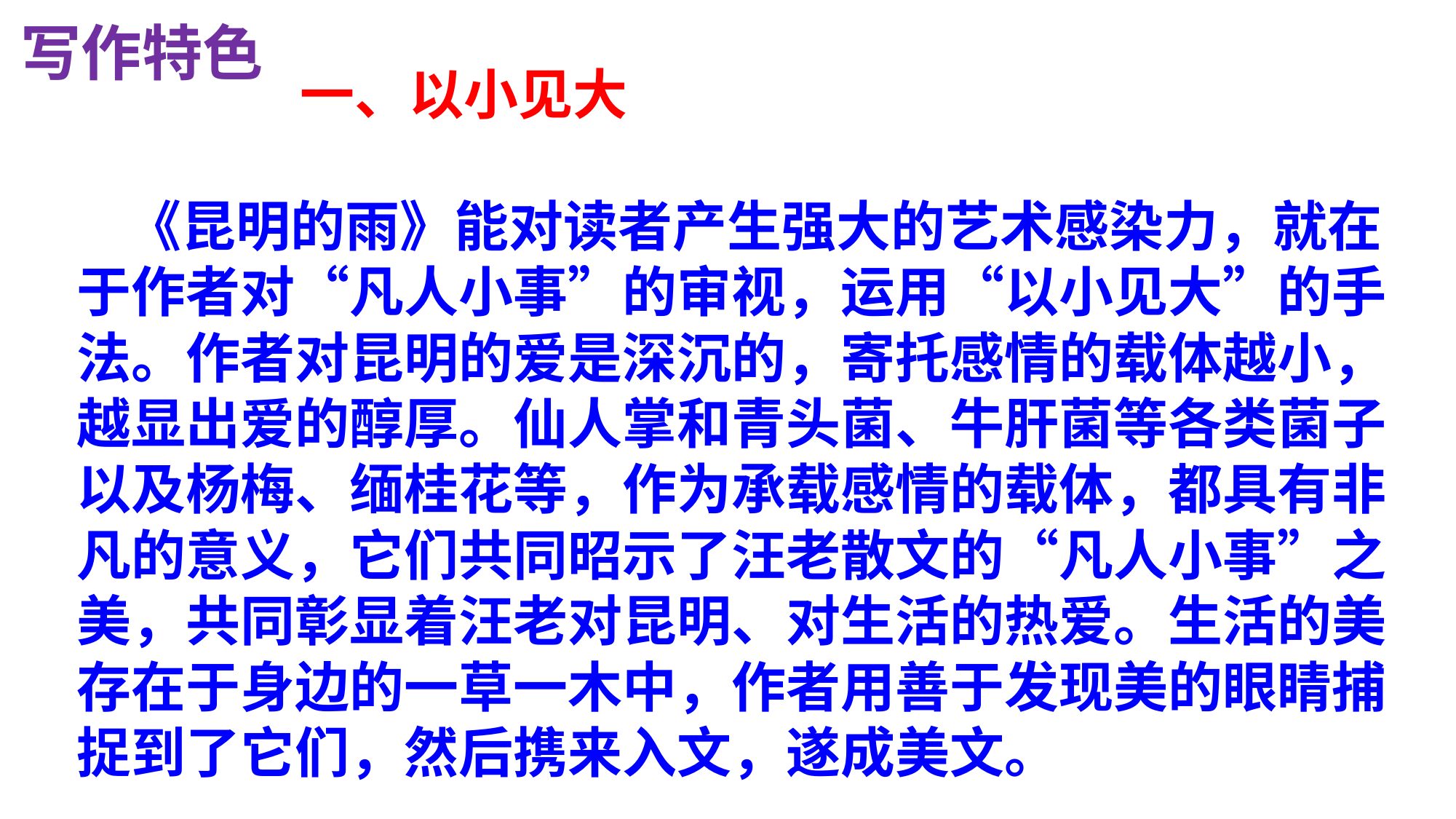

写作特色
                 一、以小见大

   《昆明的雨》能对读者产生强大的艺术感染力，就在于作者对“凡人小事”的审视，运用“以小见大”的手法。作者对昆明的爱是深沉的，寄托感情的载体越小，越显出爱的醇厚。仙人掌和青头菌、牛肝菌等各类菌子以及杨梅、缅桂花等，作为承载感情的载体，都具有非凡的意义，它们共同昭示了汪老散文的“凡人小事”之美，共同彰显着汪老对昆明、对生活的热爱。生活的美存在于身边的一草一木中，作者用善于发现美的眼睛捕捉到了它们，然后携来入文，遂成美文。